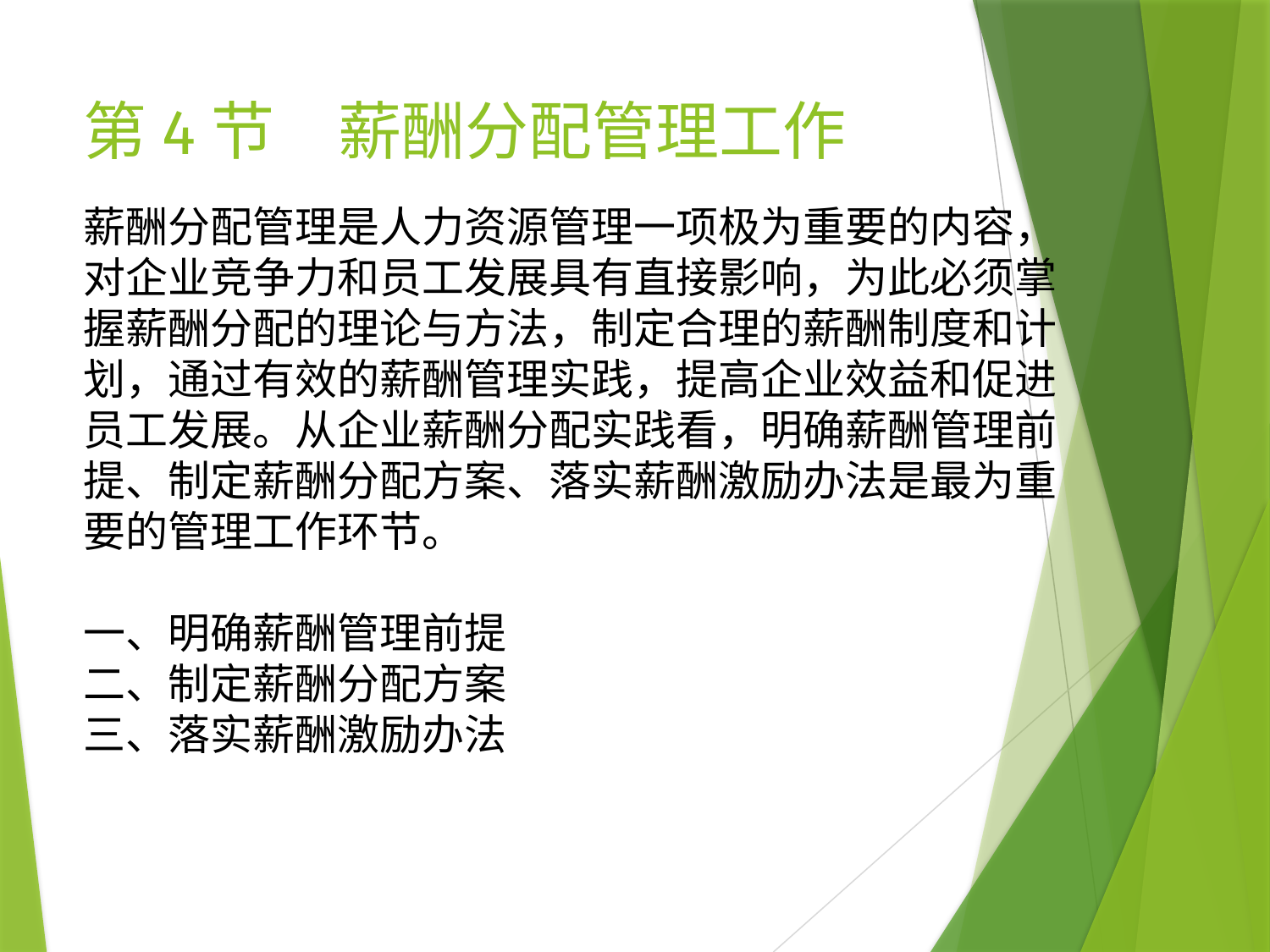

# 第4节　薪酬分配管理工作
薪酬分配管理是人力资源管理一项极为重要的内容，对企业竞争力和员工发展具有直接影响，为此必须掌握薪酬分配的理论与方法，制定合理的薪酬制度和计划，通过有效的薪酬管理实践，提高企业效益和促进员工发展。从企业薪酬分配实践看，明确薪酬管理前提、制定薪酬分配方案、落实薪酬激励办法是最为重要的管理工作环节。

一、明确薪酬管理前提
二、制定薪酬分配方案
三、落实薪酬激励办法